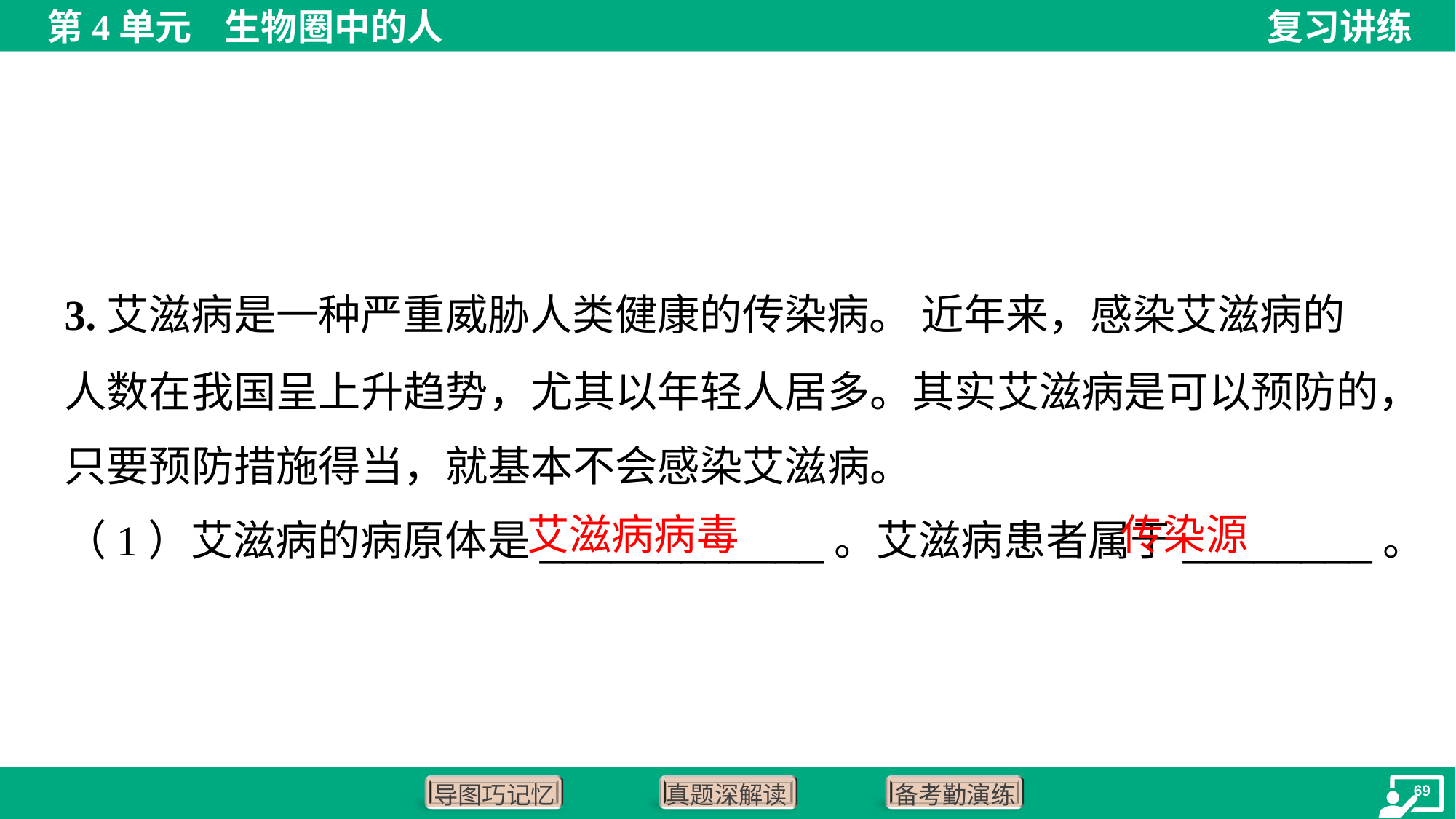

3.艾滋病是一种严重威胁人类健康的传染病。 近年来，感染艾滋病的
人数在我国呈上升趋势，尤其以年轻人居多。其实艾滋病是可以预防的，
只要预防措施得当，就基本不会感染艾滋病。
艾滋病病毒
传染源
（1）艾滋病的病原体是____________。艾滋病患者属于________。